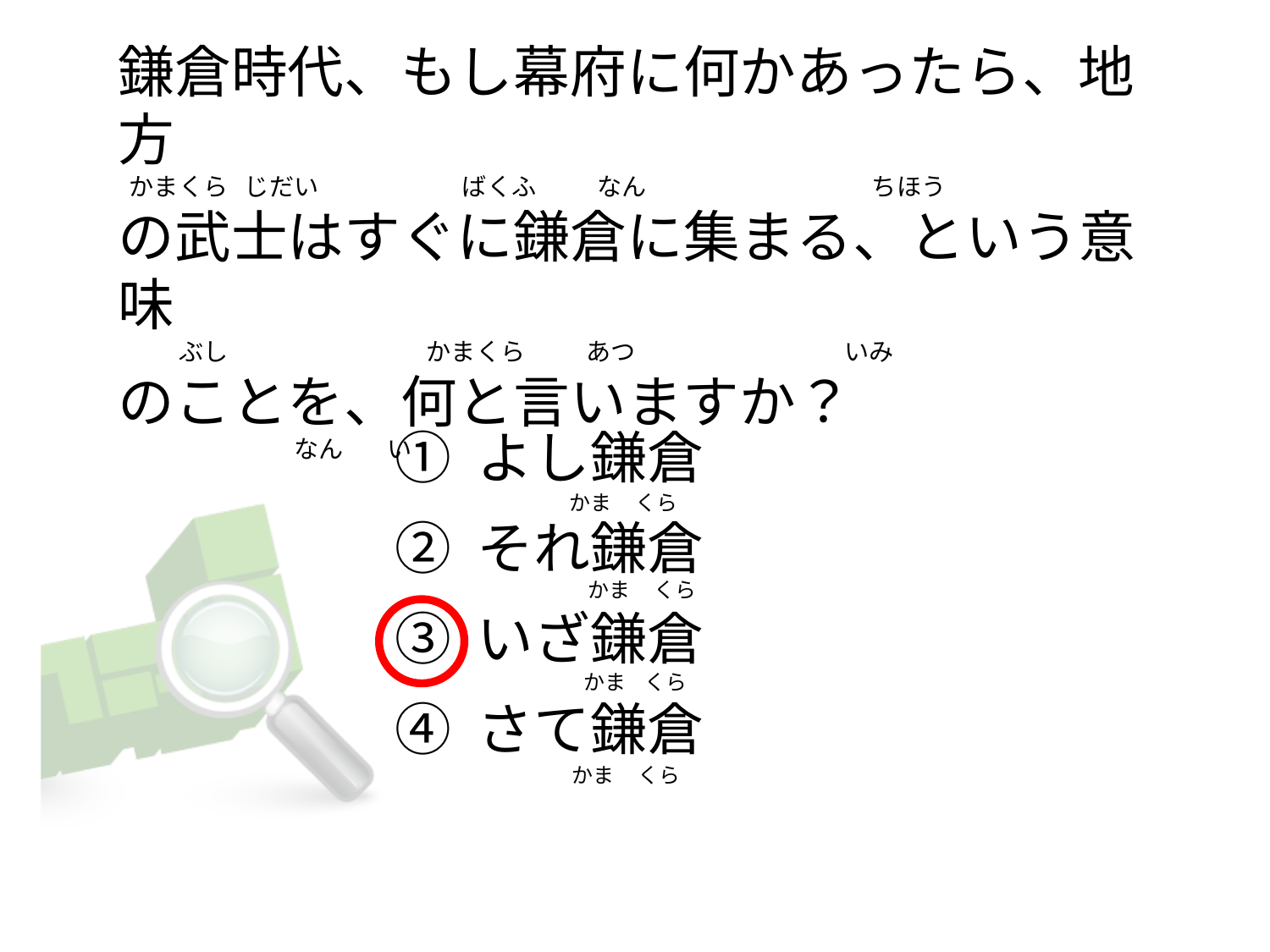

# 鎌倉時代、もし幕府に何かあったら、地方   かまくら   じだい                          ばくふ           なん                                         ちほう の武士はすぐに鎌倉に集まる、という意味            ぶし                                    かまくら           あつ                                      いみ のことを、何と言いますか？                                  なん        い
① よし鎌倉
② それ鎌倉
③ いざ鎌倉
④ さて鎌倉
                  かま     くら
                      かま     くら

                     かま    くら
                  かま     くら